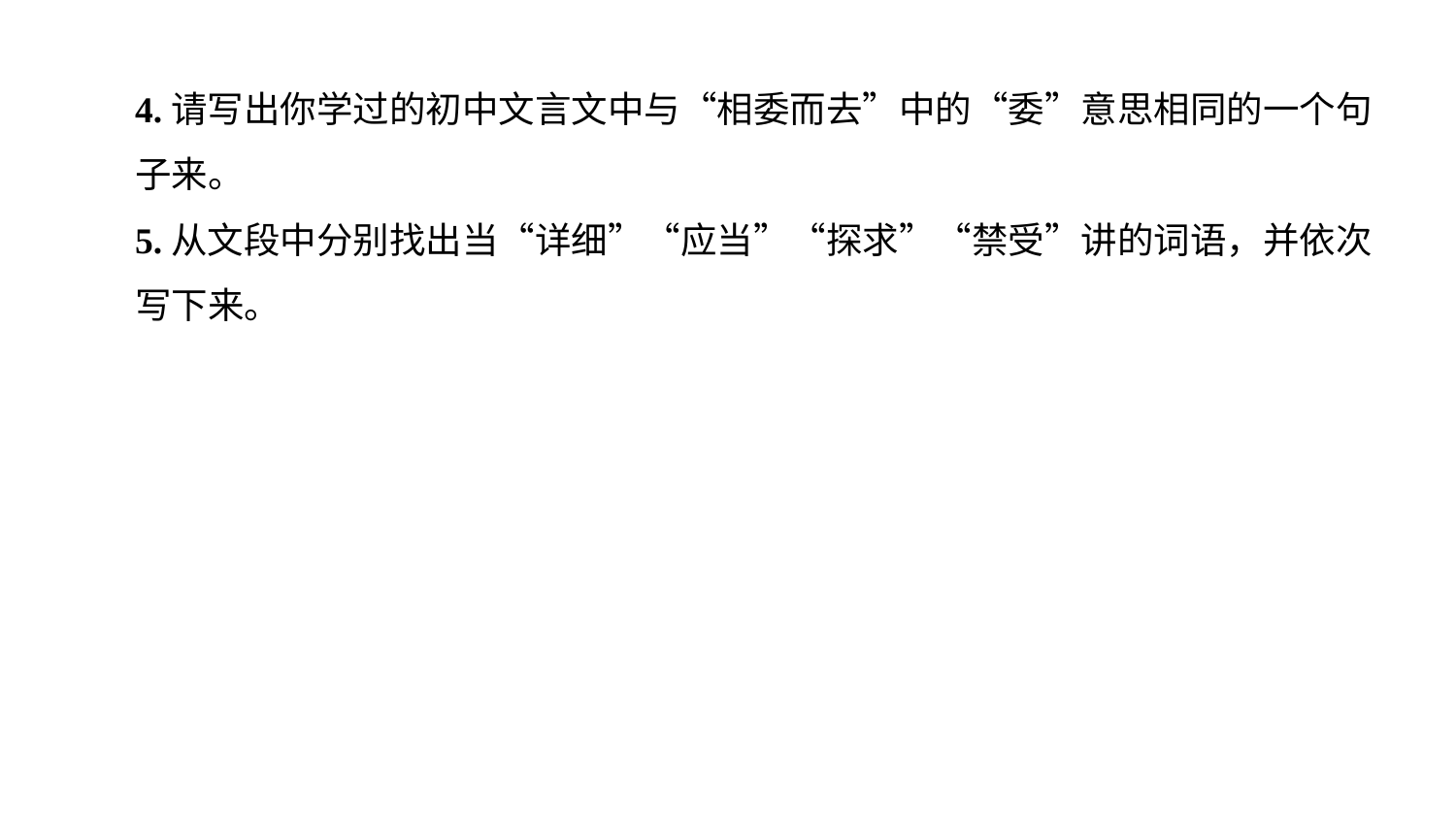

4.请写出你学过的初中文言文中与“相委而去”中的“委”意思相同的一个句子来。
5.从文段中分别找出当“详细”“应当”“探求”“禁受”讲的词语，并依次写下来。